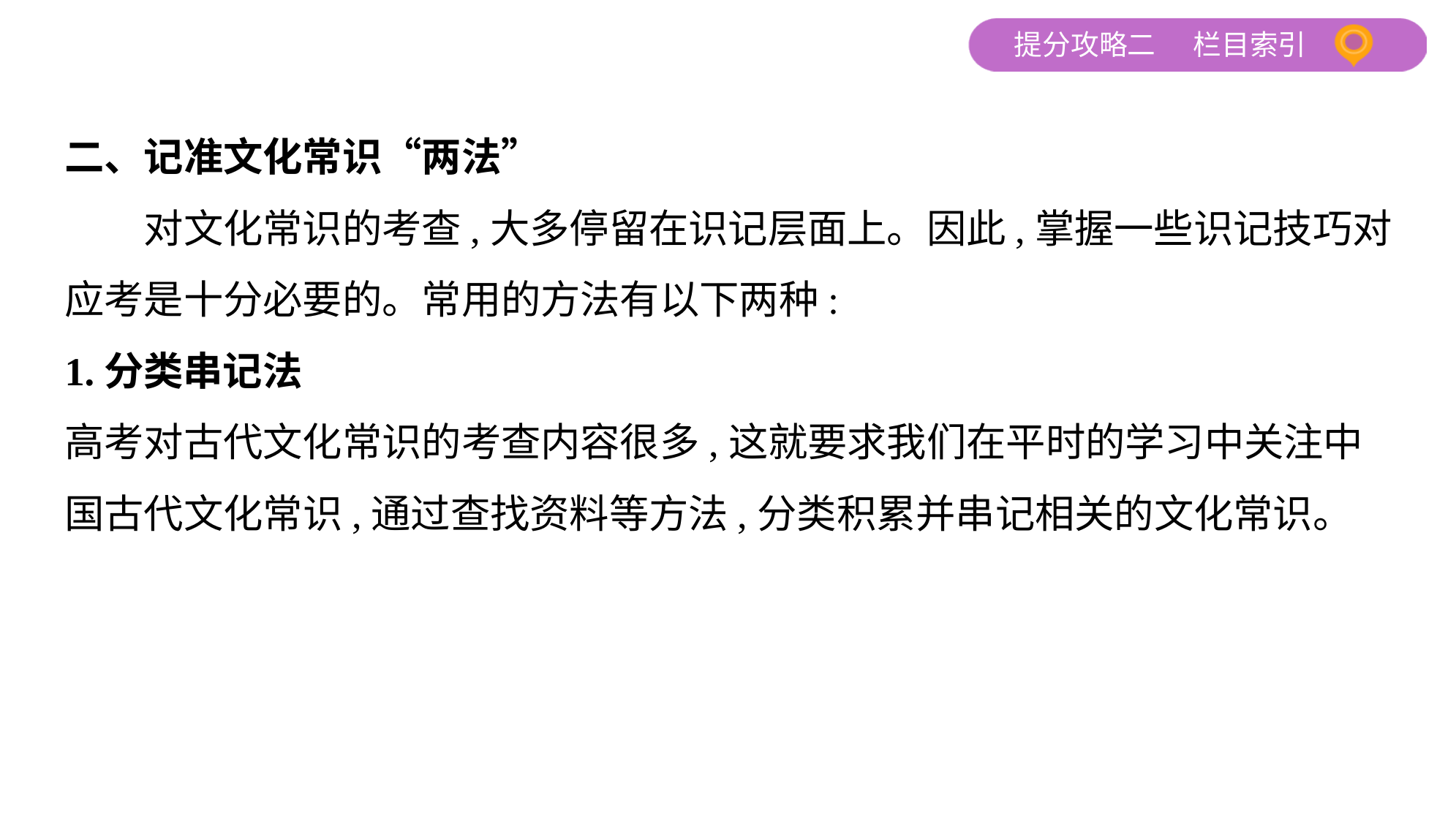

二、记准文化常识“两法”
　　对文化常识的考查,大多停留在识记层面上。因此,掌握一些识记技巧对
应考是十分必要的。常用的方法有以下两种:
1.分类串记法
高考对古代文化常识的考查内容很多,这就要求我们在平时的学习中关注中
国古代文化常识,通过查找资料等方法,分类积累并串记相关的文化常识。